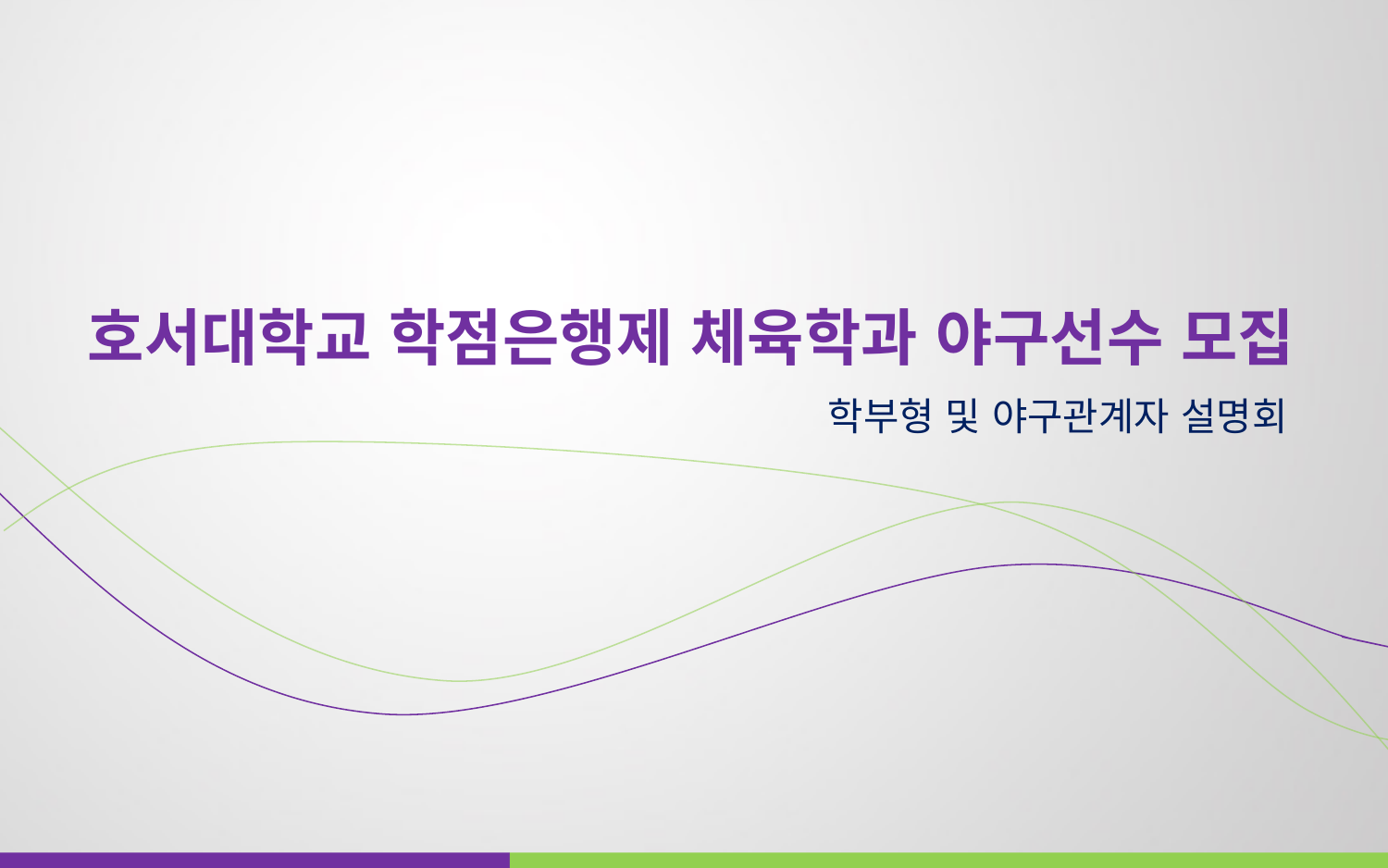

호서대학교 학점은행제 체육학과 야구선수 모집

학부형 및 야구관계자 설명회